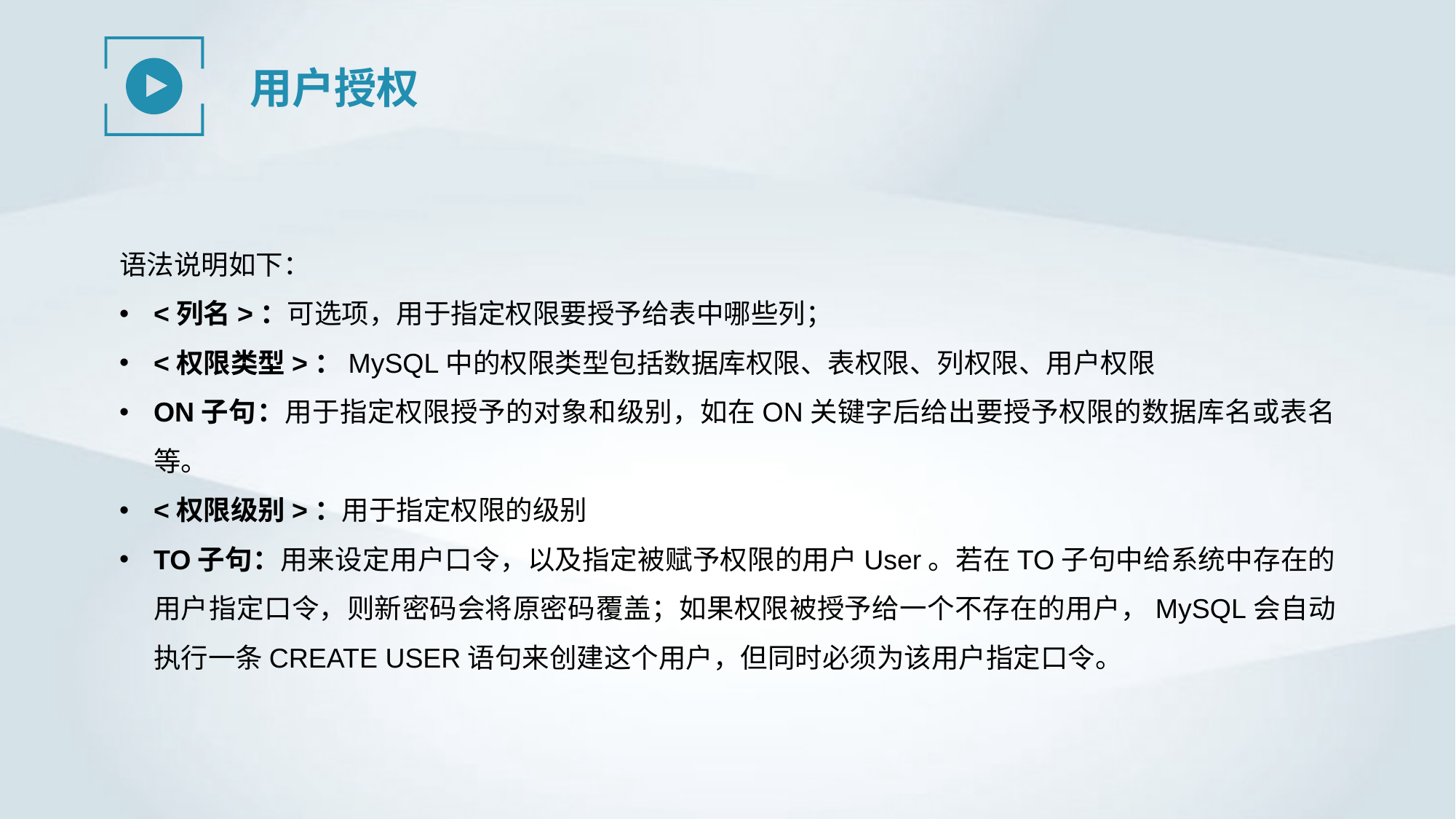

用户授权
语法说明如下：
<列名>：可选项，用于指定权限要授予给表中哪些列；
<权限类型>：MySQL中的权限类型包括数据库权限、表权限、列权限、用户权限
ON子句：用于指定权限授予的对象和级别，如在ON关键字后给出要授予权限的数据库名或表名等。
<权限级别>：用于指定权限的级别
TO子句：用来设定用户口令，以及指定被赋予权限的用户User。若在TO子句中给系统中存在的用户指定口令，则新密码会将原密码覆盖；如果权限被授予给一个不存在的用户，MySQL会自动执行一条CREATE USER语句来创建这个用户，但同时必须为该用户指定口令。